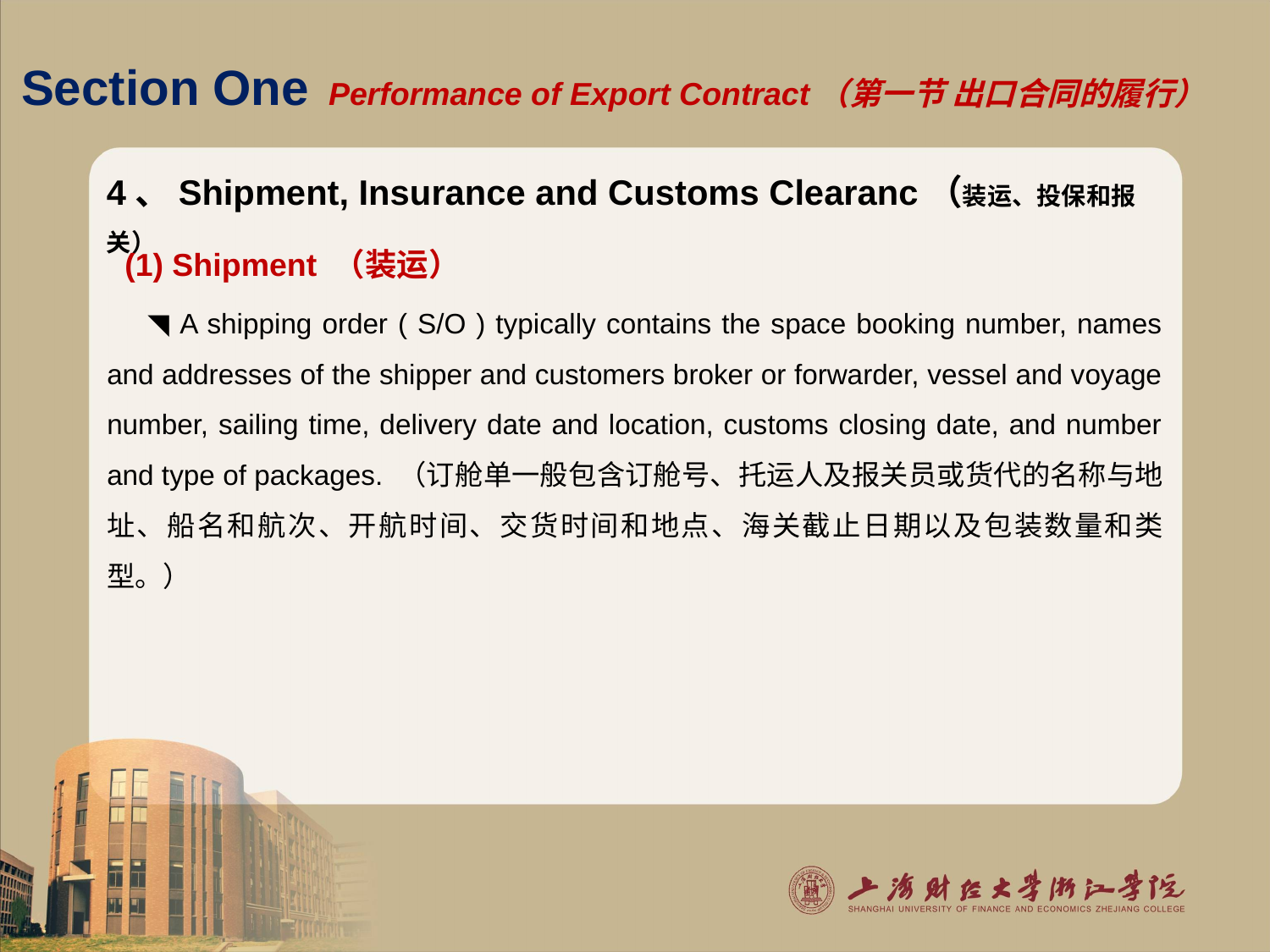

# Section One  Performance of Export Contract（第一节 出口合同的履行）
4、Shipment, Insurance and Customs Clearanc（装运、投保和报关）
  (1) Shipment （装运）
    ◥ A shipping order ( S/O ) typically contains the space booking number, names and addresses of the shipper and customers broker or forwarder, vessel and voyage number, sailing time, delivery date and location, customs closing date, and number and type of packages. （订舱单一般包含订舱号、托运人及报关员或货代的名称与地址、船名和航次、开航时间、交货时间和地点、海关截止日期以及包装数量和类型。）